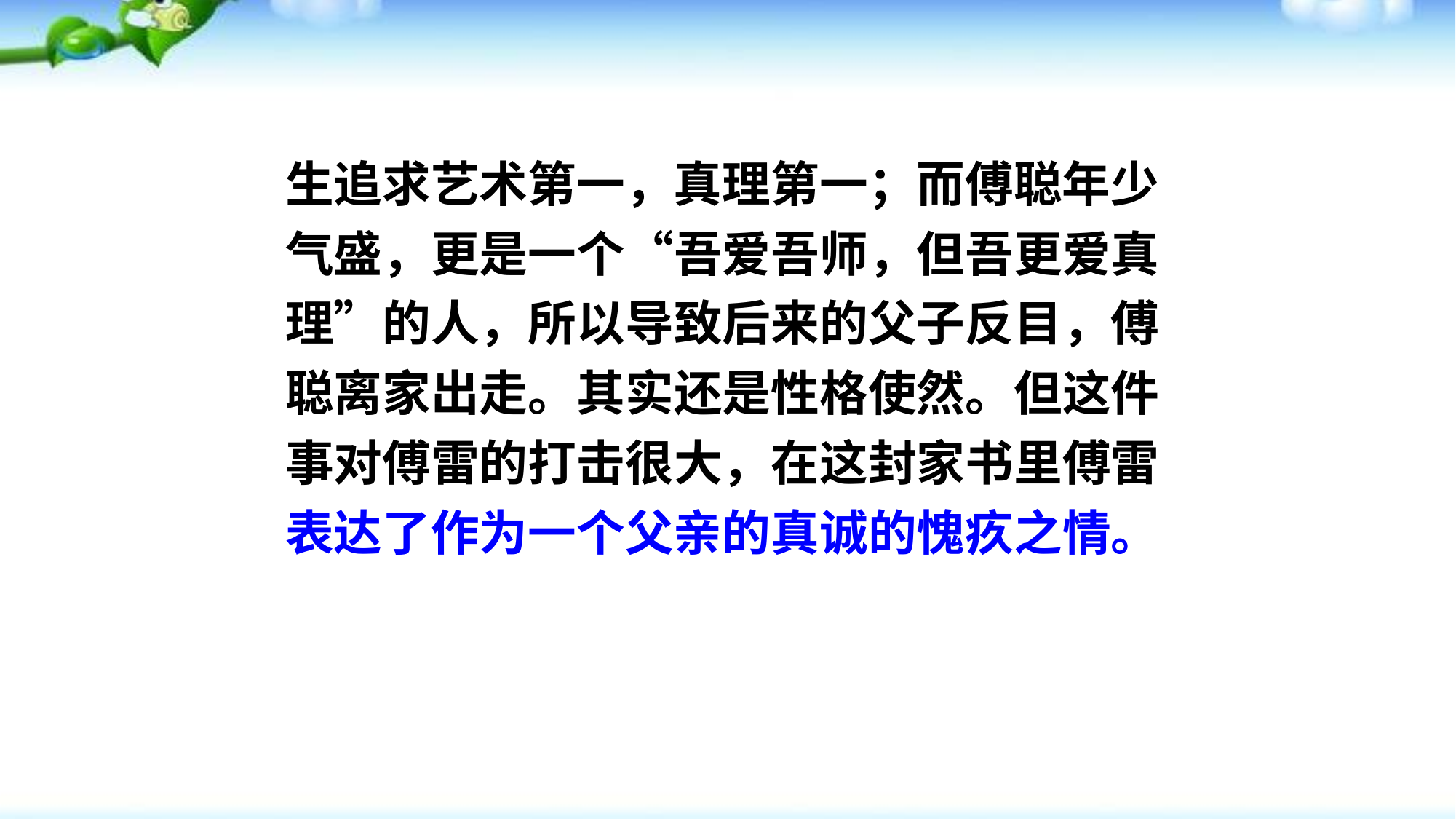

生追求艺术第一，真理第一；而傅聪年少气盛，更是一个“吾爱吾师，但吾更爱真理”的人，所以导致后来的父子反目，傅聪离家出走。其实还是性格使然。但这件事对傅雷的打击很大，在这封家书里傅雷表达了作为一个父亲的真诚的愧疚之情。